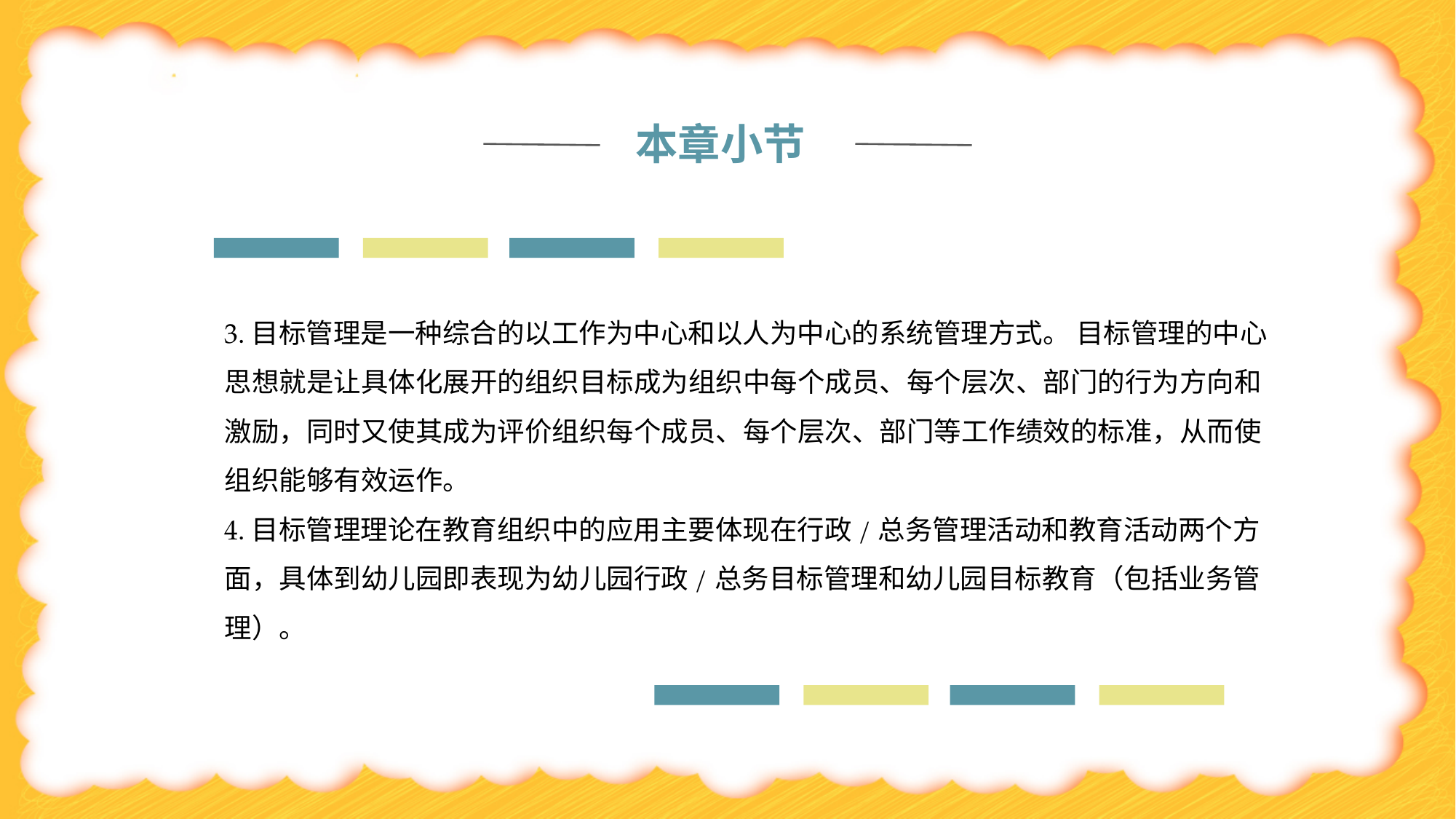

本章小节

3.目标管理是一种综合的以工作为中心和以人为中心的系统管理方式。 目标管理的中心思想就是让具体化展开的组织目标成为组织中每个成员、每个层次、部门的行为方向和激励，同时又使其成为评价组织每个成员、每个层次、部门等工作绩效的标准，从而使组织能够有效运作。
4.目标管理理论在教育组织中的应用主要体现在行政/总务管理活动和教育活动两个方面，具体到幼儿园即表现为幼儿园行政/总务目标管理和幼儿园目标教育（包括业务管理）。